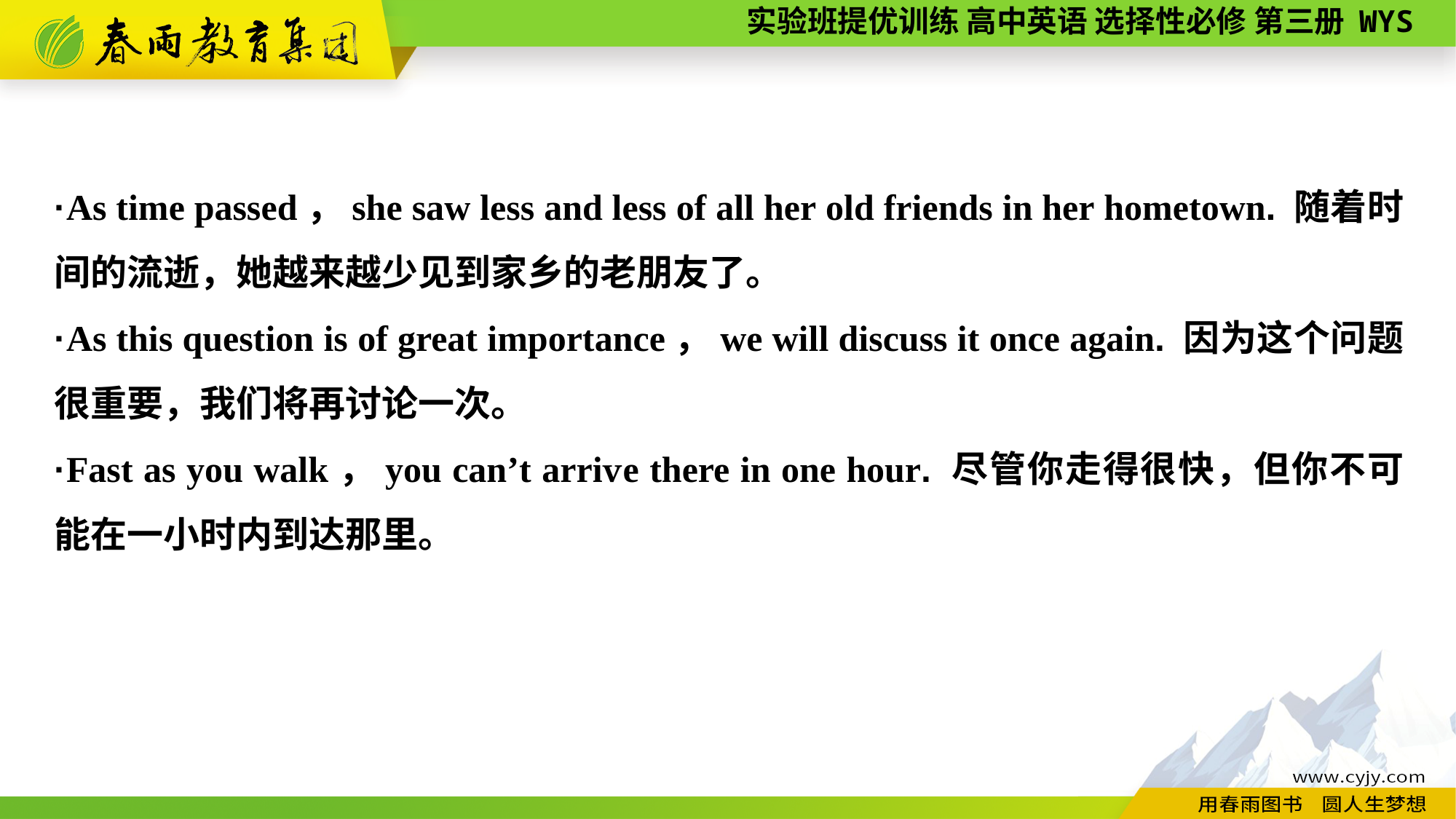

·As time passed，she saw less and less of all her old friends in her hometown. 随着时间的流逝，她越来越少见到家乡的老朋友了。
·As this question is of great importance，we will discuss it once again. 因为这个问题很重要，我们将再讨论一次。
·Fast as you walk，you can’t arrive there in one hour. 尽管你走得很快，但你不可能在一小时内到达那里。